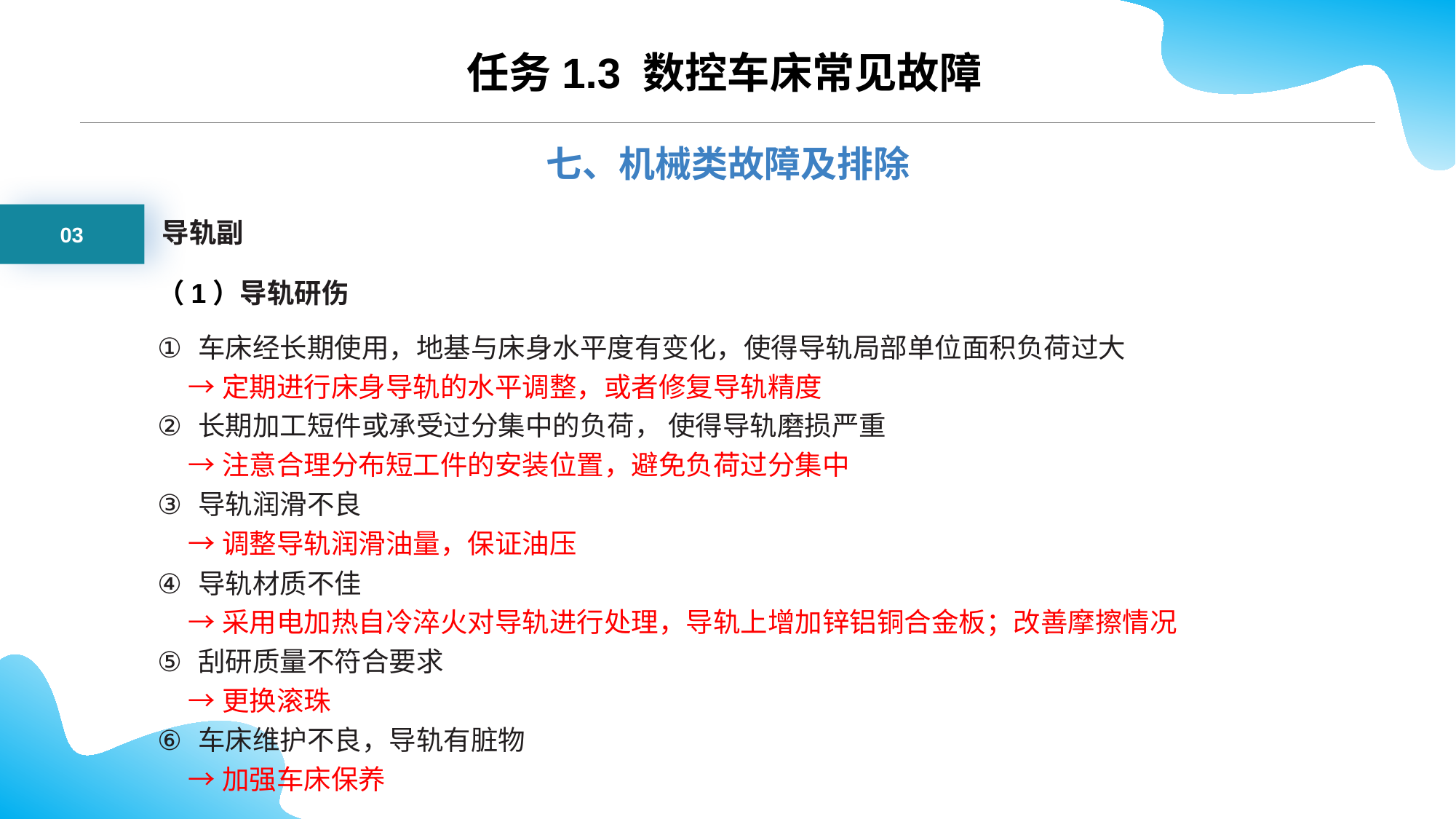

CONTENTS
任务1.3 数控车床常见故障
七、机械类故障及排除
03
导轨副

（1）导轨研伤
车床经长期使用，地基与床身水平度有变化，使得导轨局部单位面积负荷过大
     →定期进行床身导轨的水平调整，或者修复导轨精度
长期加工短件或承受过分集中的负荷， 使得导轨磨损严重
     →注意合理分布短工件的安装位置，避免负荷过分集中
导轨润滑不良
     →调整导轨润滑油量，保证油压
导轨材质不佳
     →采用电加热自冷淬火对导轨进行处理，导轨上增加锌铝铜合金板；改善摩擦情况
刮研质量不符合要求
     →更换滚珠
车床维护不良，导轨有脏物
     →加强车床保养